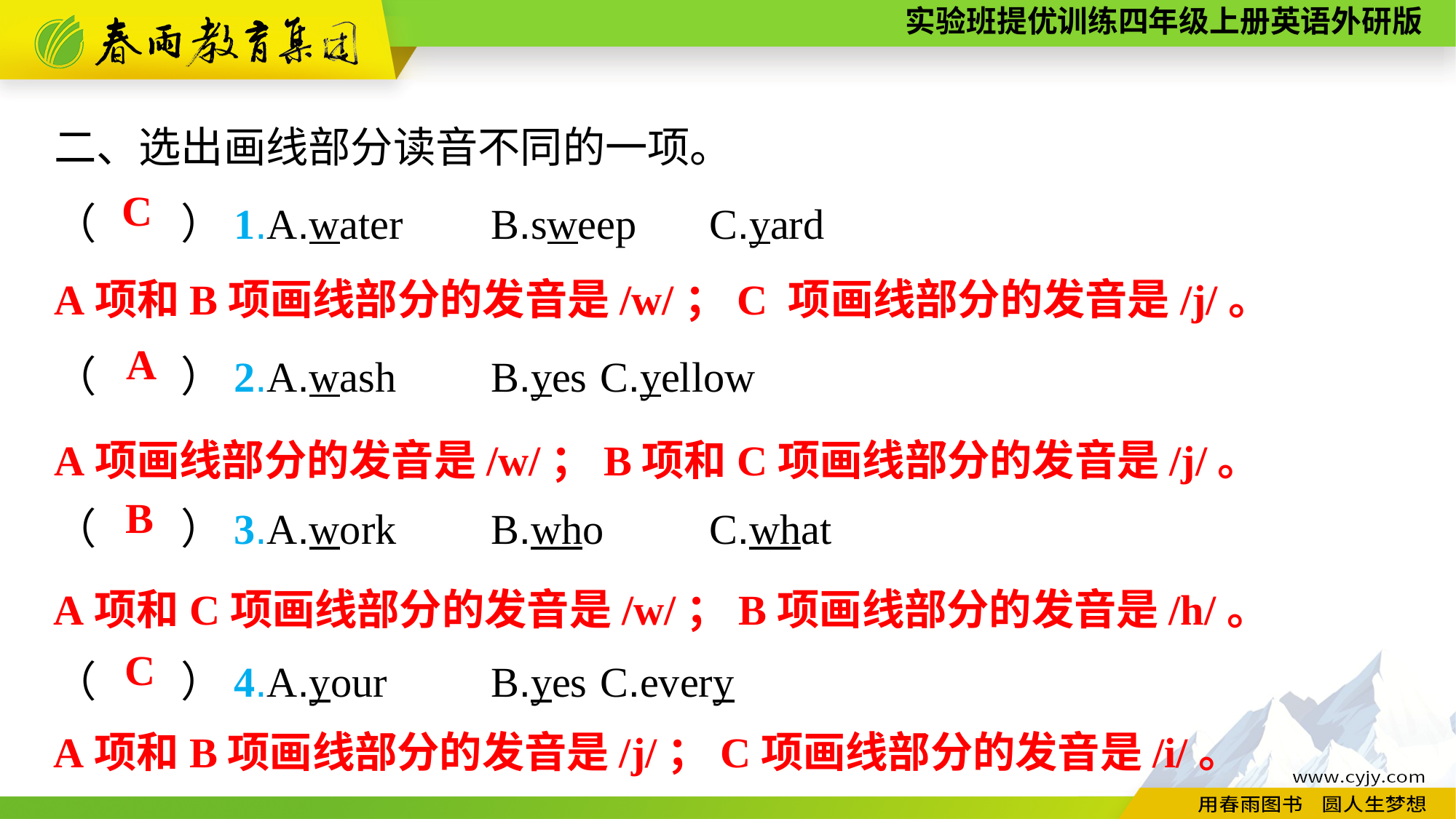

二、选出画线部分读音不同的一项。
（　　）1.A.water	B.sweep	C.yard

（　　）2.A.wash	B.yes	C.yellow

（　　）3.A.work	B.who	C.what

（　　）4.A.your	B.yes	C.every
C
A项和B项画线部分的发音是/w/；C 项画线部分的发音是/j/。
A
A项画线部分的发音是/w/；B项和C项画线部分的发音是/j/。
B
A项和C项画线部分的发音是/w/；B项画线部分的发音是/h/。
C
A项和B项画线部分的发音是/j/；C项画线部分的发音是/i/。